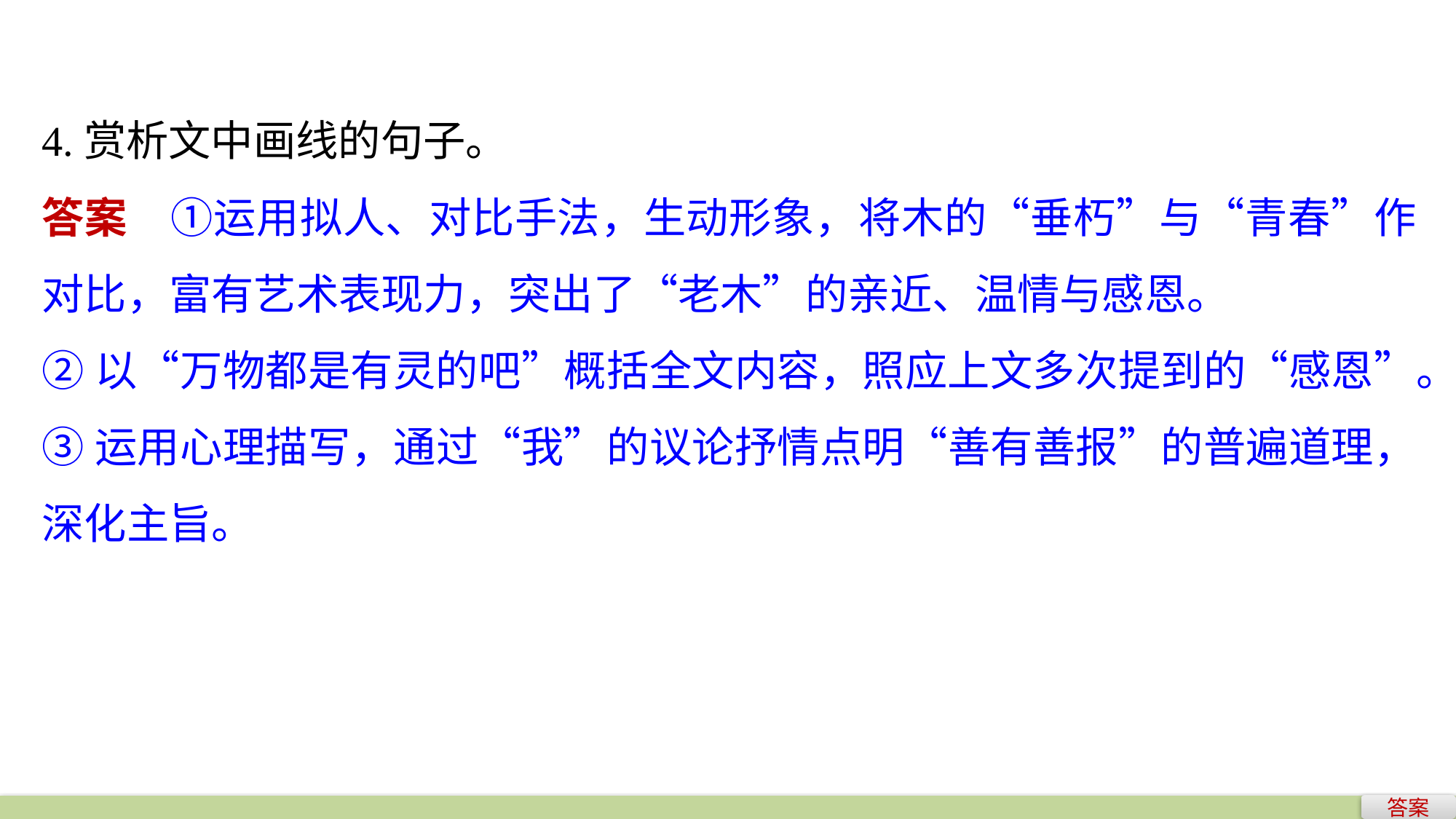

4.赏析文中画线的句子。
答案　①运用拟人、对比手法，生动形象，将木的“垂朽”与“青春”作对比，富有艺术表现力，突出了“老木”的亲近、温情与感恩。
②以“万物都是有灵的吧”概括全文内容，照应上文多次提到的“感恩”。
③运用心理描写，通过“我”的议论抒情点明“善有善报”的普遍道理，深化主旨。
答案